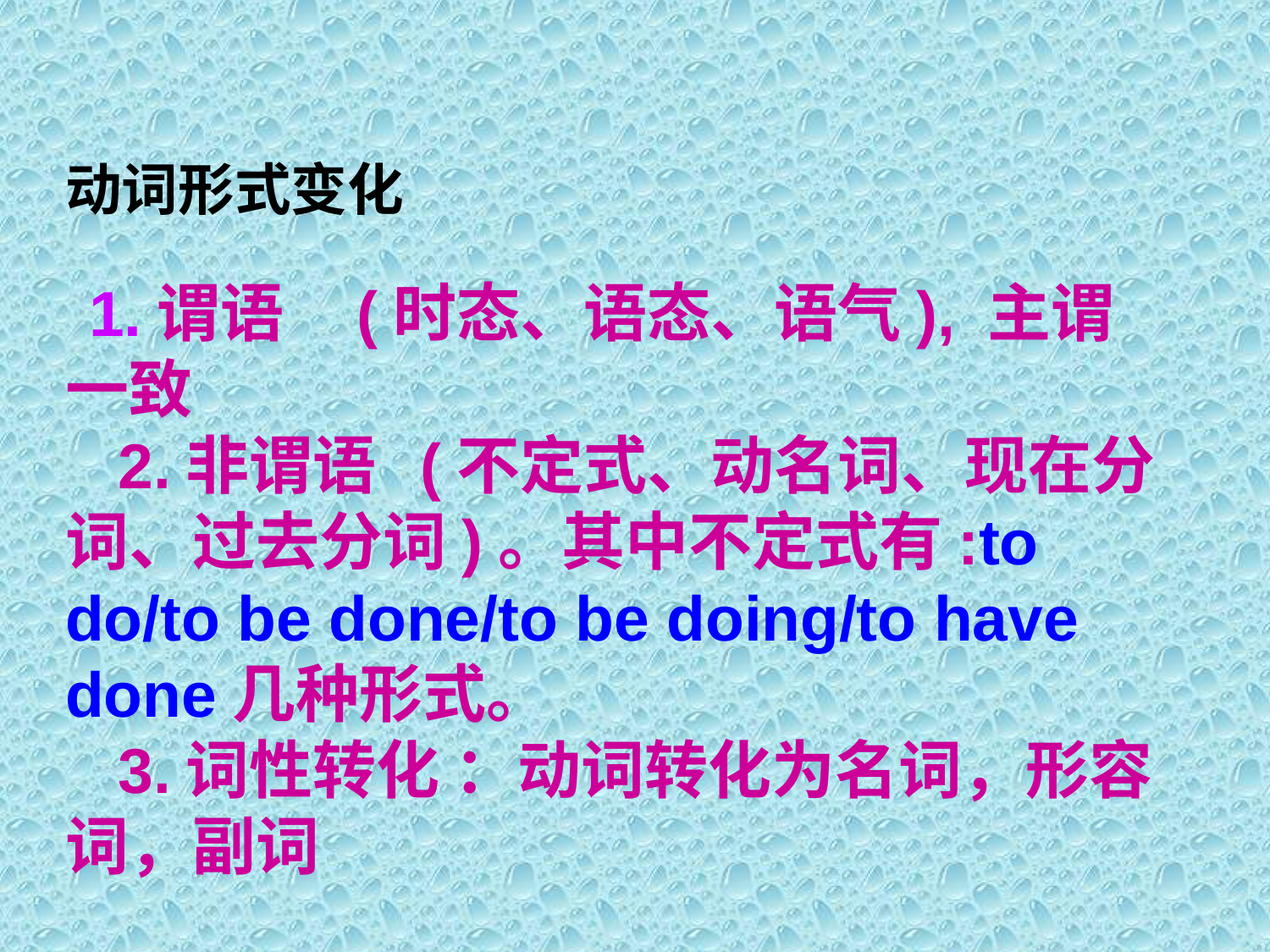

动词形式变化

  1.谓语    (时态、语态、语气), 主谓一致
   2.非谓语  (不定式、动名词、现在分词、过去分词)。其中不定式有:to do/to be done/to be doing/to have done几种形式。
   3.词性转化 ：动词转化为名词，形容词，副词